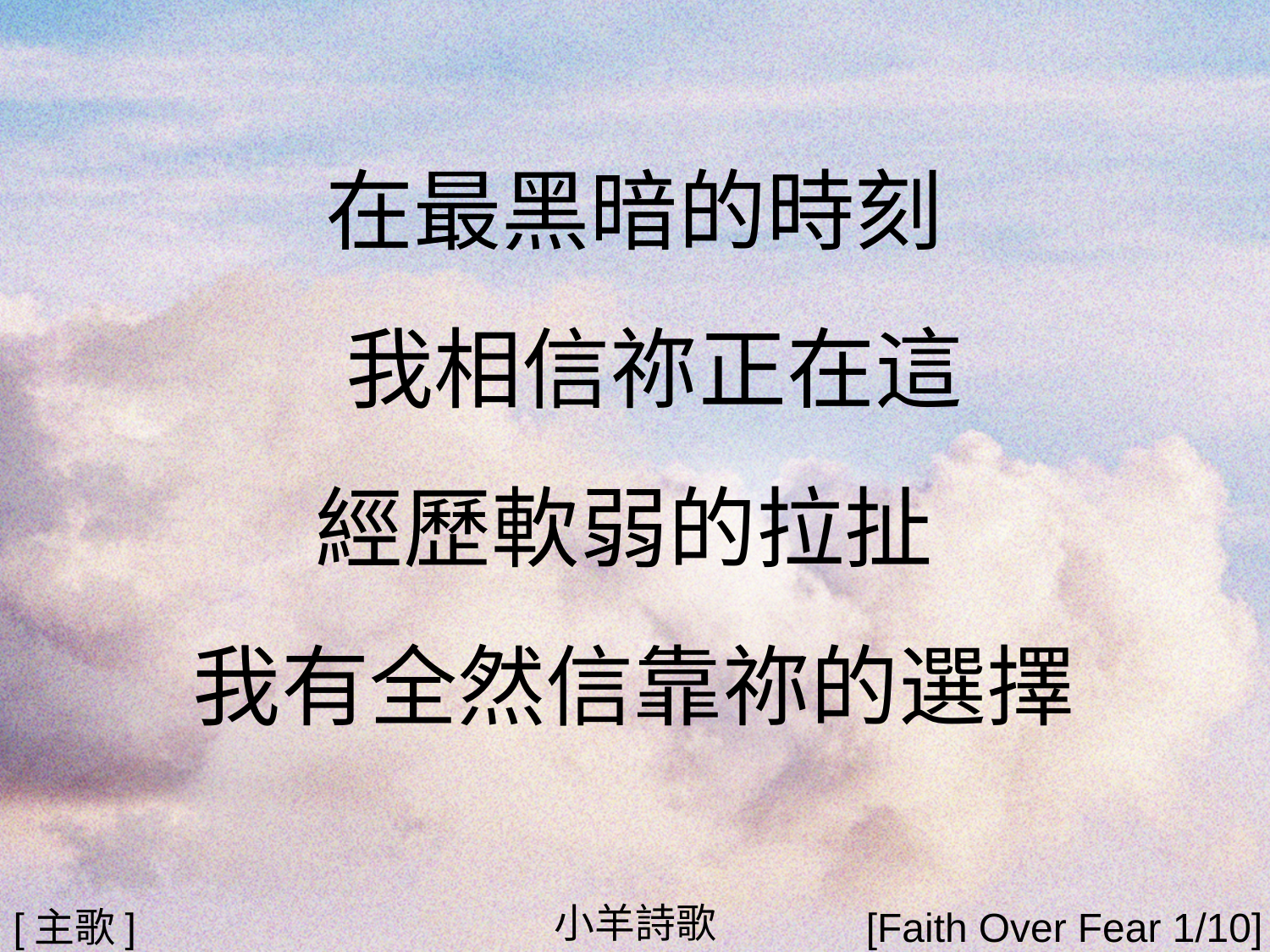

在最黑暗的時刻
 我相信祢正在這
經歷軟弱的拉扯
我有全然信靠祢的選擇
#

小羊詩歌
[主歌]
[Faith Over Fear 1/10]